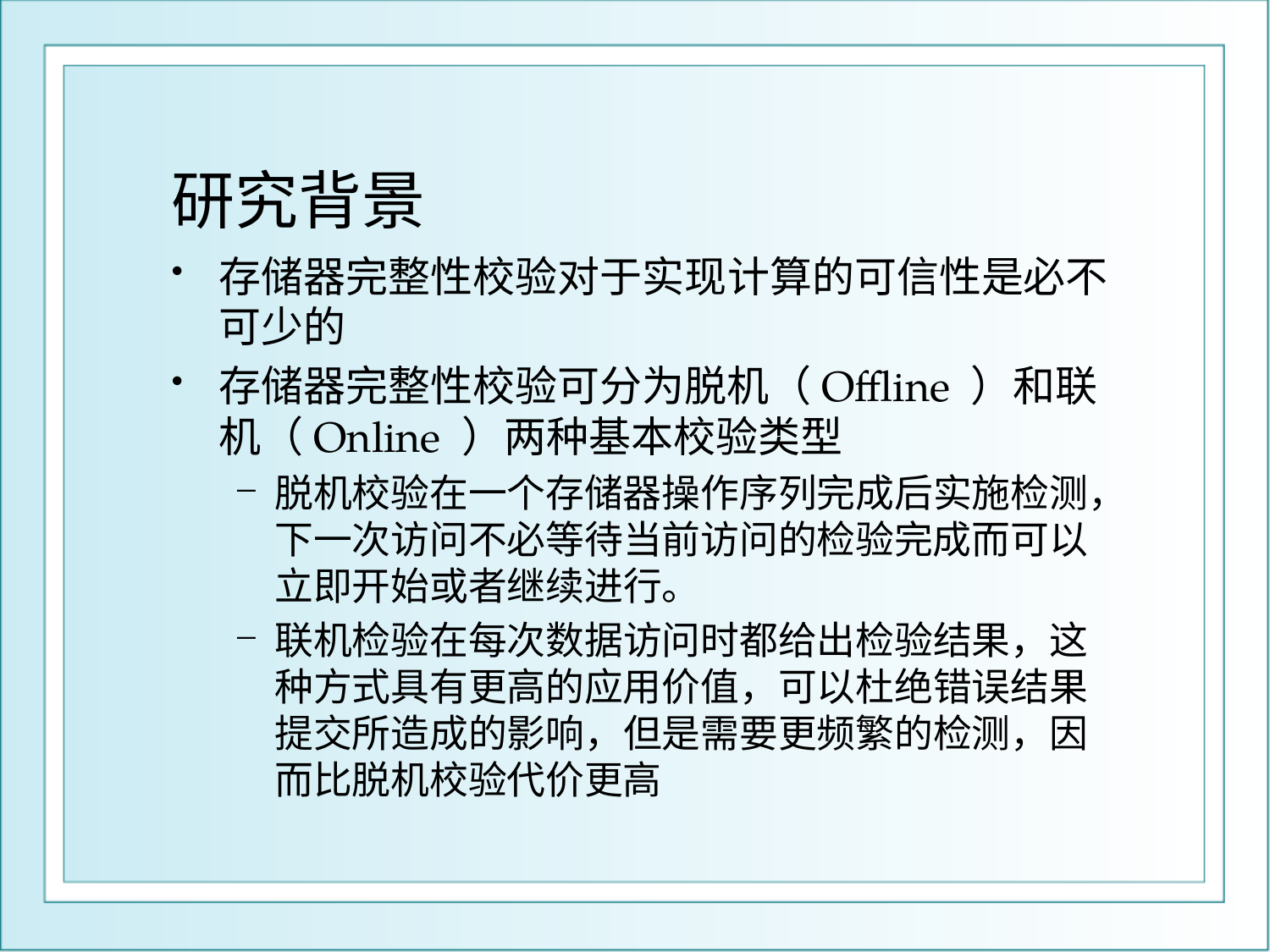

# 研究背景
存储器完整性校验对于实现计算的可信性是必不可少的
存储器完整性校验可分为脱机（Offline ）和联机（Online ）两种基本校验类型
脱机校验在一个存储器操作序列完成后实施检测，下一次访问不必等待当前访问的检验完成而可以立即开始或者继续进行。
联机检验在每次数据访问时都给出检验结果，这种方式具有更高的应用价值，可以杜绝错误结果提交所造成的影响，但是需要更频繁的检测，因而比脱机校验代价更高